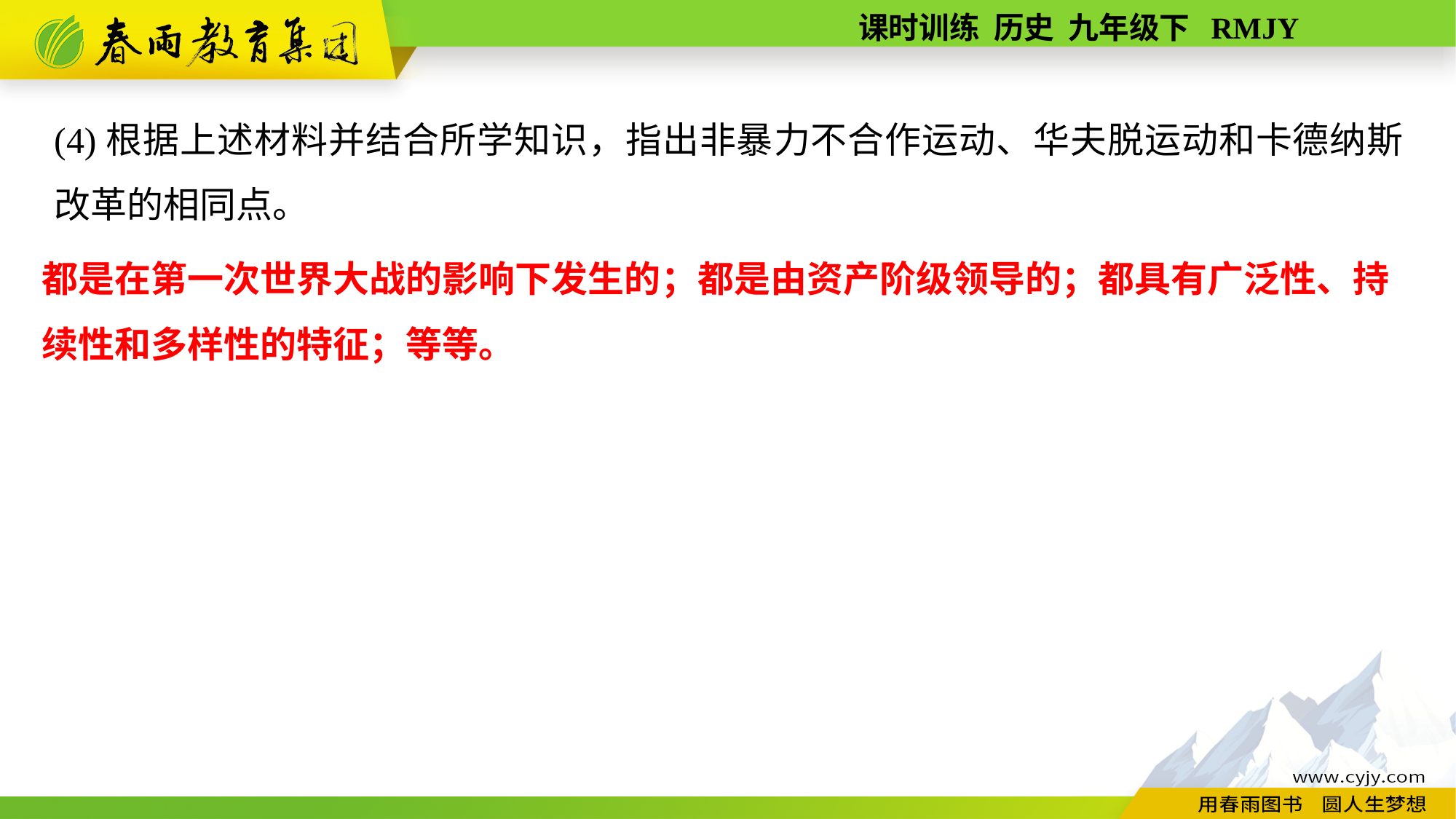

(4)根据上述材料并结合所学知识，指出非暴力不合作运动、华夫脱运动和卡德纳斯改革的相同点。
都是在第一次世界大战的影响下发生的；都是由资产阶级领导的；都具有广泛性、持续性和多样性的特征；等等。